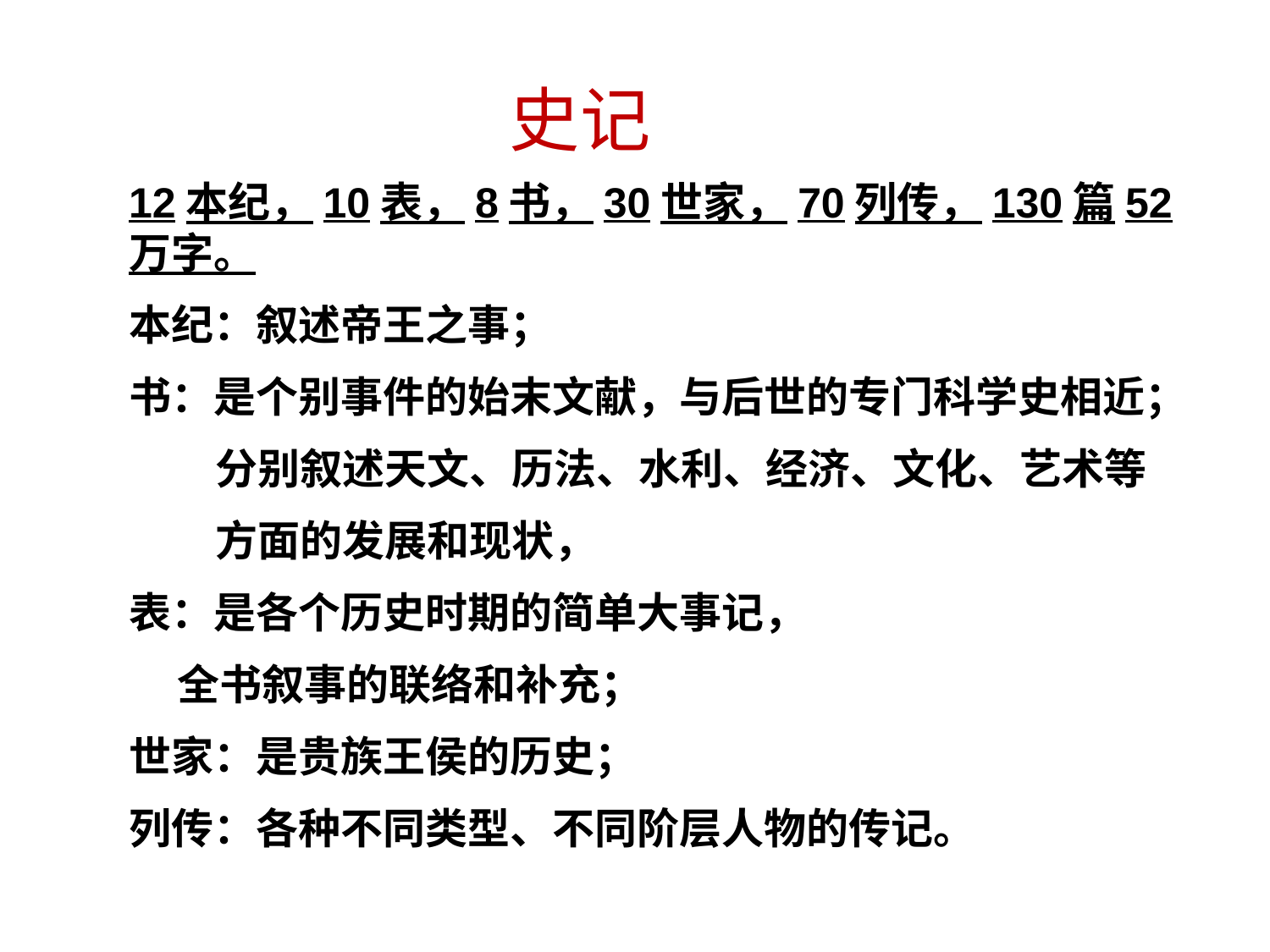

史记
12本纪，10表，8书，30世家，70列传，130篇52万字。
本纪：叙述帝王之事；
书：是个别事件的始末文献，与后世的专门科学史相近；
        分别叙述天文、历法、水利、经济、文化、艺术等
        方面的发展和现状，
表：是各个历史时期的简单大事记，
    全书叙事的联络和补充；
世家：是贵族王侯的历史；
列传：各种不同类型、不同阶层人物的传记。